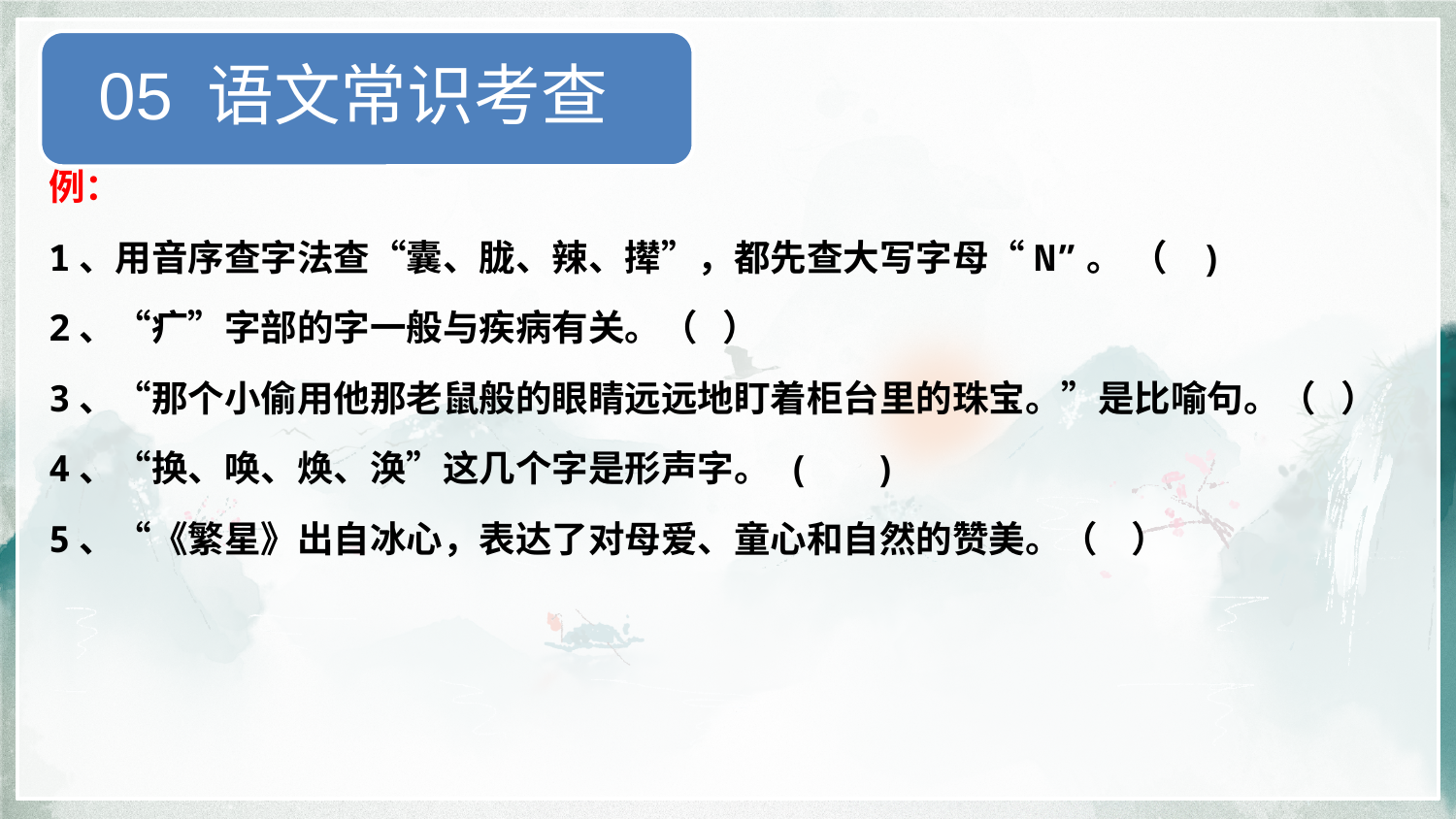

05 语文常识考查
例：
1、用音序查字法查“囊、胧、辣、撵”，都先查大写字母“N”。 （   )
2、“疒”字部的字一般与疾病有关。（   ）
3、“那个小偷用他那老鼠般的眼睛远远地盯着柜台里的珠宝。”是比喻句。（   ）
4、“换、唤、焕、涣”这几个字是形声字。 (   )
5、“《繁星》出自冰心，表达了对母爱、童心和自然的赞美。（    ）